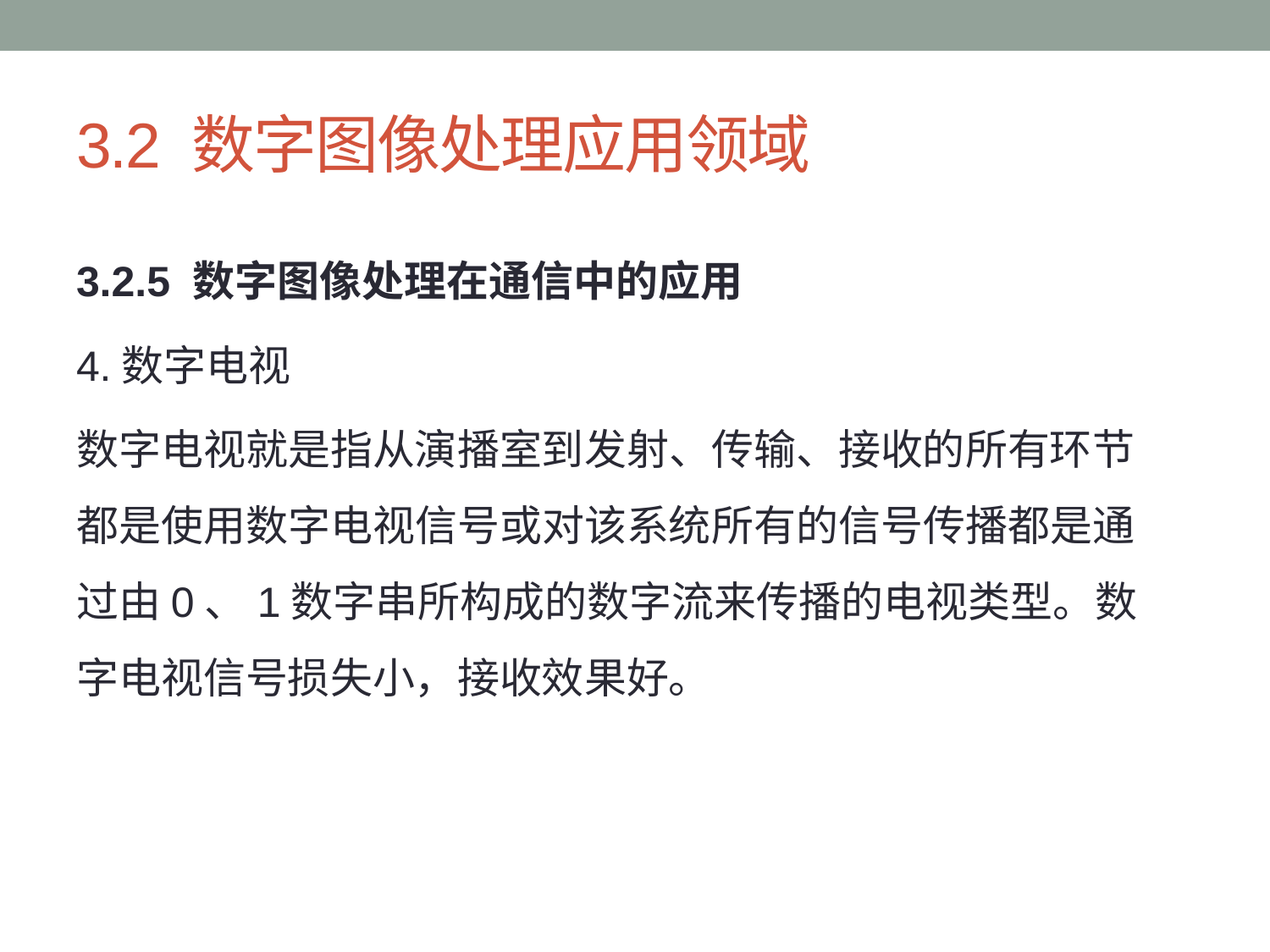

# 3.2 数字图像处理应用领域
3.2.5 数字图像处理在通信中的应用
4.数字电视
数字电视就是指从演播室到发射、传输、接收的所有环节都是使用数字电视信号或对该系统所有的信号传播都是通过由0、1数字串所构成的数字流来传播的电视类型。数字电视信号损失小，接收效果好。